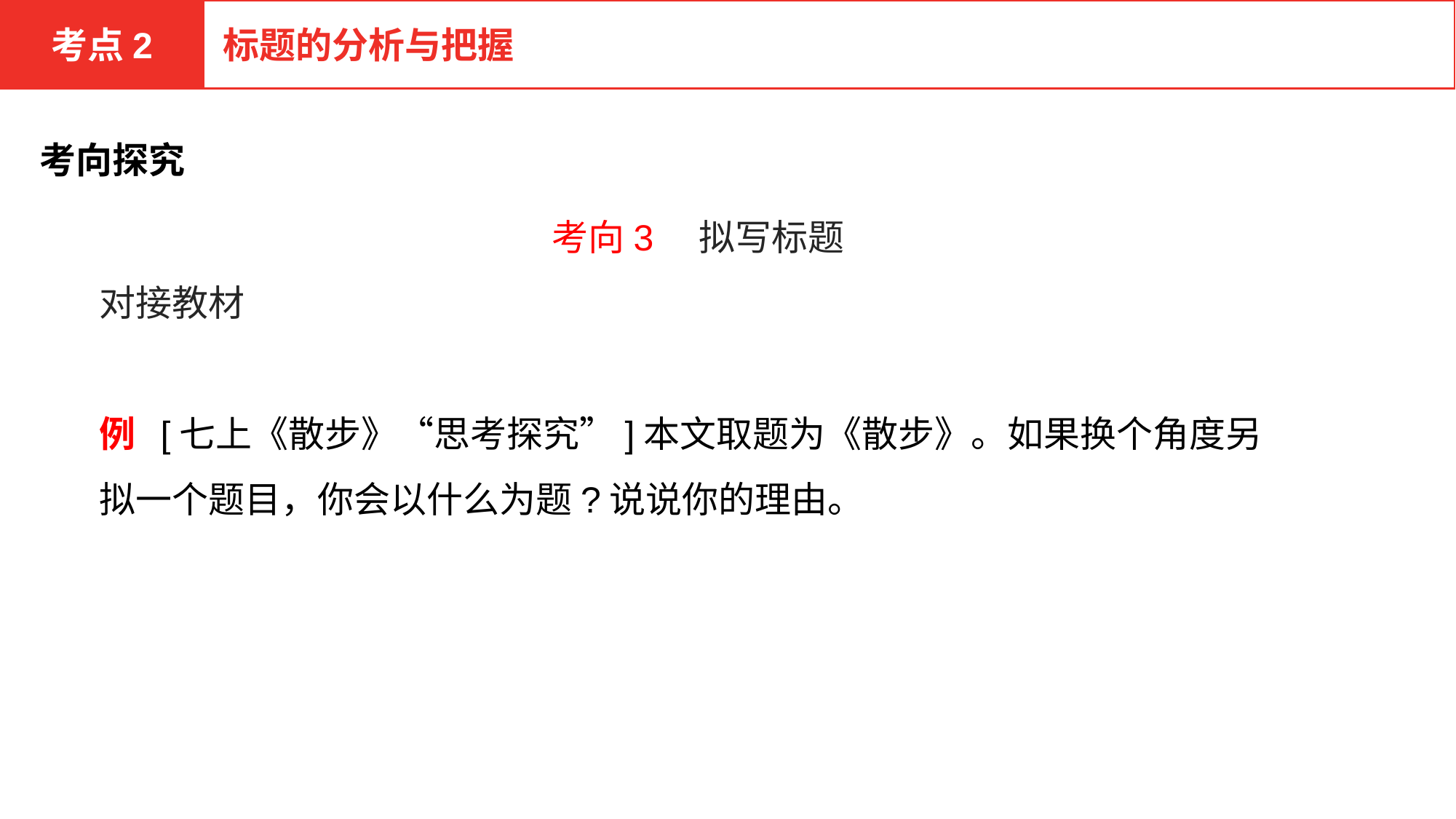

考点2
标题的分析与把握
考向探究
考向3　拟写标题
对接教材

例  [七上《散步》“思考探究”]本文取题为《散步》。如果换个角度另拟一个题目，你会以什么为题?说说你的理由。